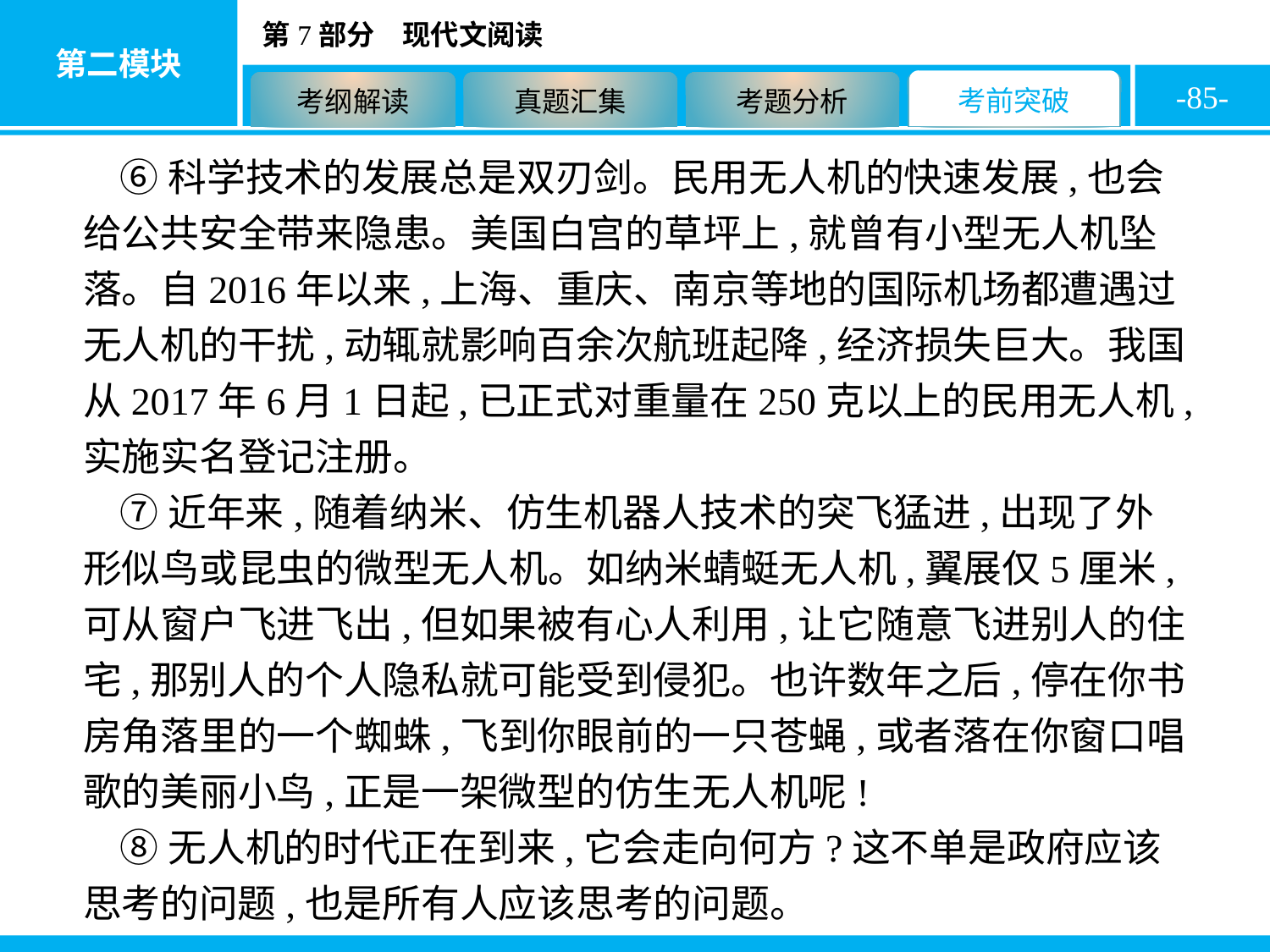

-85-
⑥科学技术的发展总是双刃剑。民用无人机的快速发展,也会给公共安全带来隐患。美国白宫的草坪上,就曾有小型无人机坠落。自2016年以来,上海、重庆、南京等地的国际机场都遭遇过无人机的干扰,动辄就影响百余次航班起降,经济损失巨大。我国从2017年6月1日起,已正式对重量在250克以上的民用无人机,实施实名登记注册。
⑦近年来,随着纳米、仿生机器人技术的突飞猛进,出现了外形似鸟或昆虫的微型无人机。如纳米蜻蜓无人机,翼展仅5厘米,可从窗户飞进飞出,但如果被有心人利用,让它随意飞进别人的住宅,那别人的个人隐私就可能受到侵犯。也许数年之后,停在你书房角落里的一个蜘蛛,飞到你眼前的一只苍蝇,或者落在你窗口唱歌的美丽小鸟,正是一架微型的仿生无人机呢!
⑧无人机的时代正在到来,它会走向何方?这不单是政府应该思考的问题,也是所有人应该思考的问题。